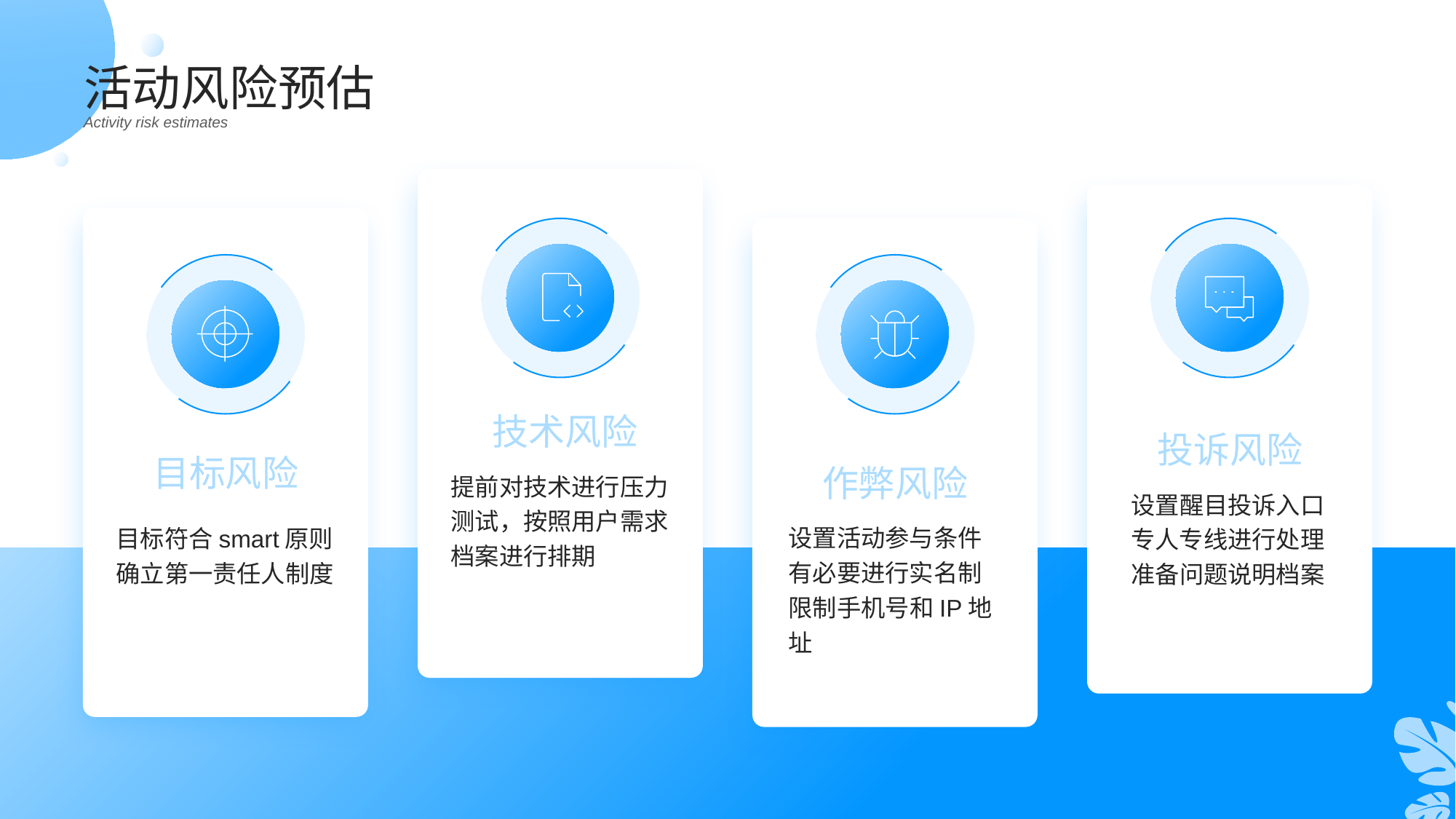

活动风险预估
Activity risk estimates

技术风险
投诉风险
目标风险
作弊风险
提前对技术进行压力测试，按照用户需求档案进行排期
设置醒目投诉入口
专人专线进行处理
准备问题说明档案
设置活动参与条件
有必要进行实名制
限制手机号和IP地址
目标符合smart原则
确立第一责任人制度